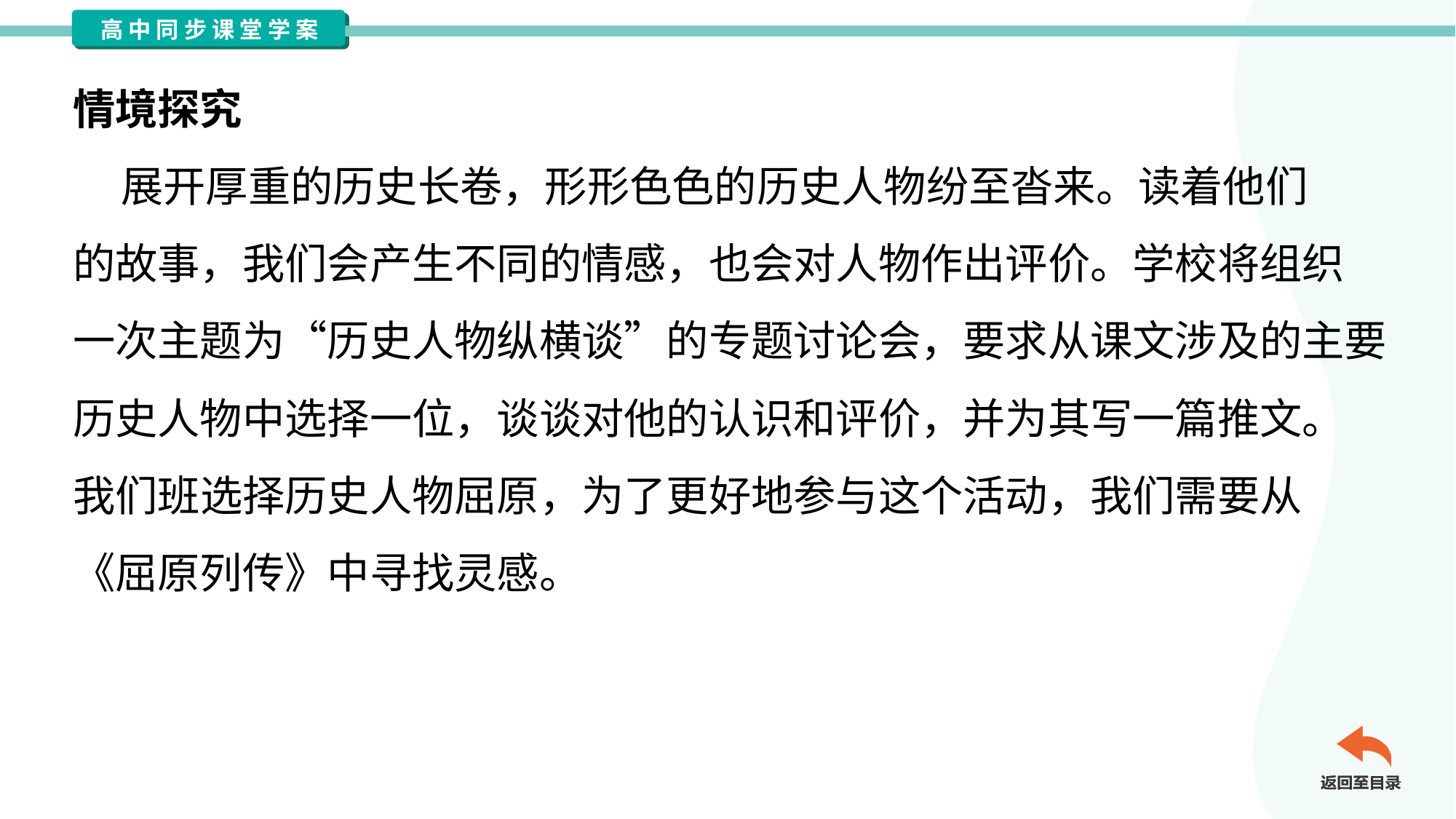

情境探究
    展开厚重的历史长卷，形形色色的历史人物纷至沓来。读着他们
的故事，我们会产生不同的情感，也会对人物作出评价。学校将组织
一次主题为“历史人物纵横谈”的专题讨论会，要求从课文涉及的主要
历史人物中选择一位，谈谈对他的认识和评价，并为其写一篇推文。
我们班选择历史人物屈原，为了更好地参与这个活动，我们需要从
《屈原列传》中寻找灵感。